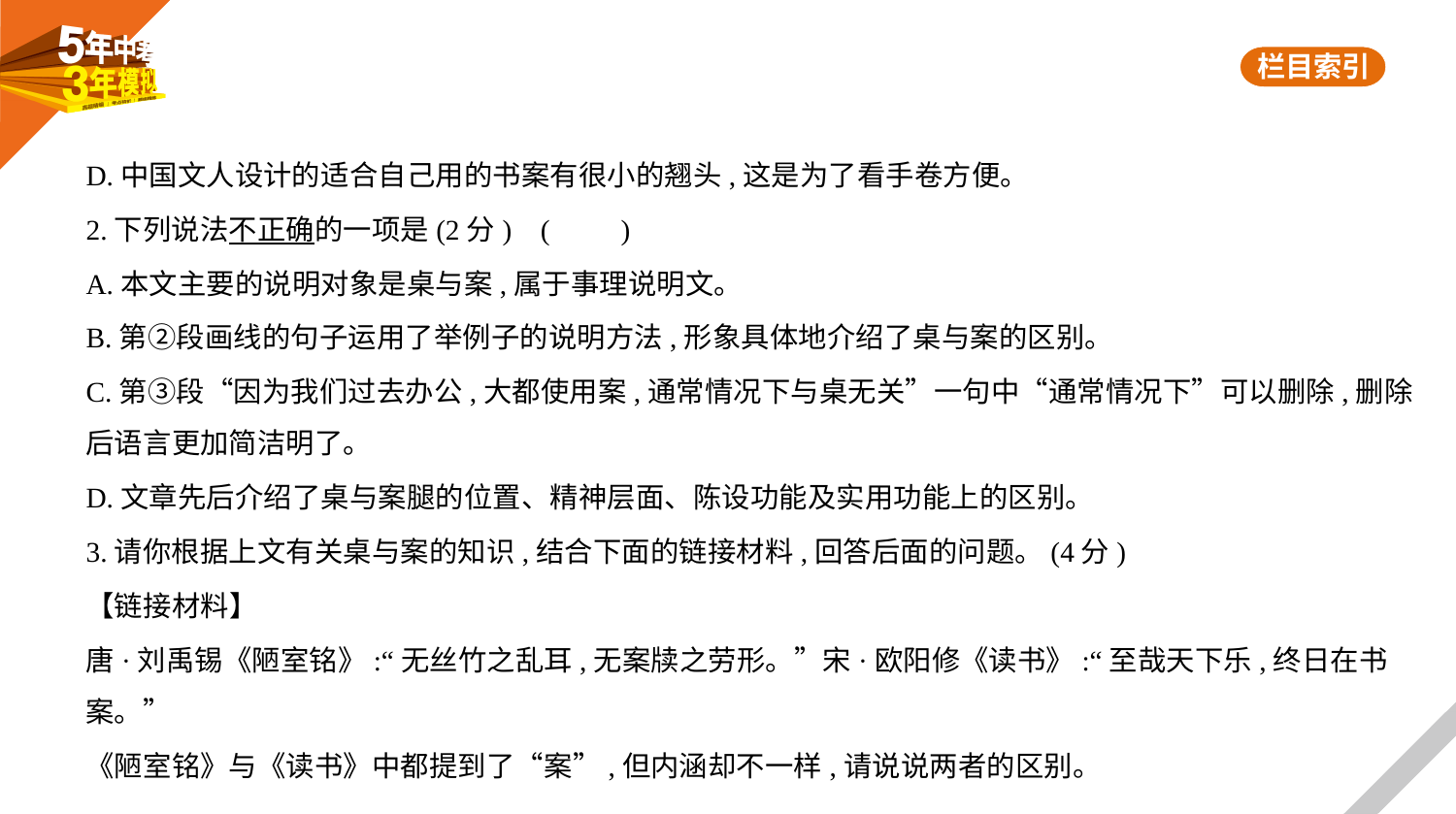

D.中国文人设计的适合自己用的书案有很小的翘头,这是为了看手卷方便。
2.下列说法不正确的一项是(2分) (　　)
A.本文主要的说明对象是桌与案,属于事理说明文。
B.第②段画线的句子运用了举例子的说明方法,形象具体地介绍了桌与案的区别。
C.第③段“因为我们过去办公,大都使用案,通常情况下与桌无关”一句中“通常情况下”可以删除,删除
后语言更加简洁明了。
D.文章先后介绍了桌与案腿的位置、精神层面、陈设功能及实用功能上的区别。
3.请你根据上文有关桌与案的知识,结合下面的链接材料,回答后面的问题。(4分)
【链接材料】
唐·刘禹锡《陋室铭》:“无丝竹之乱耳,无案牍之劳形。”宋·欧阳修《读书》:“至哉天下乐,终日在书案。”
《陋室铭》与《读书》中都提到了“案”,但内涵却不一样,请说说两者的区别。